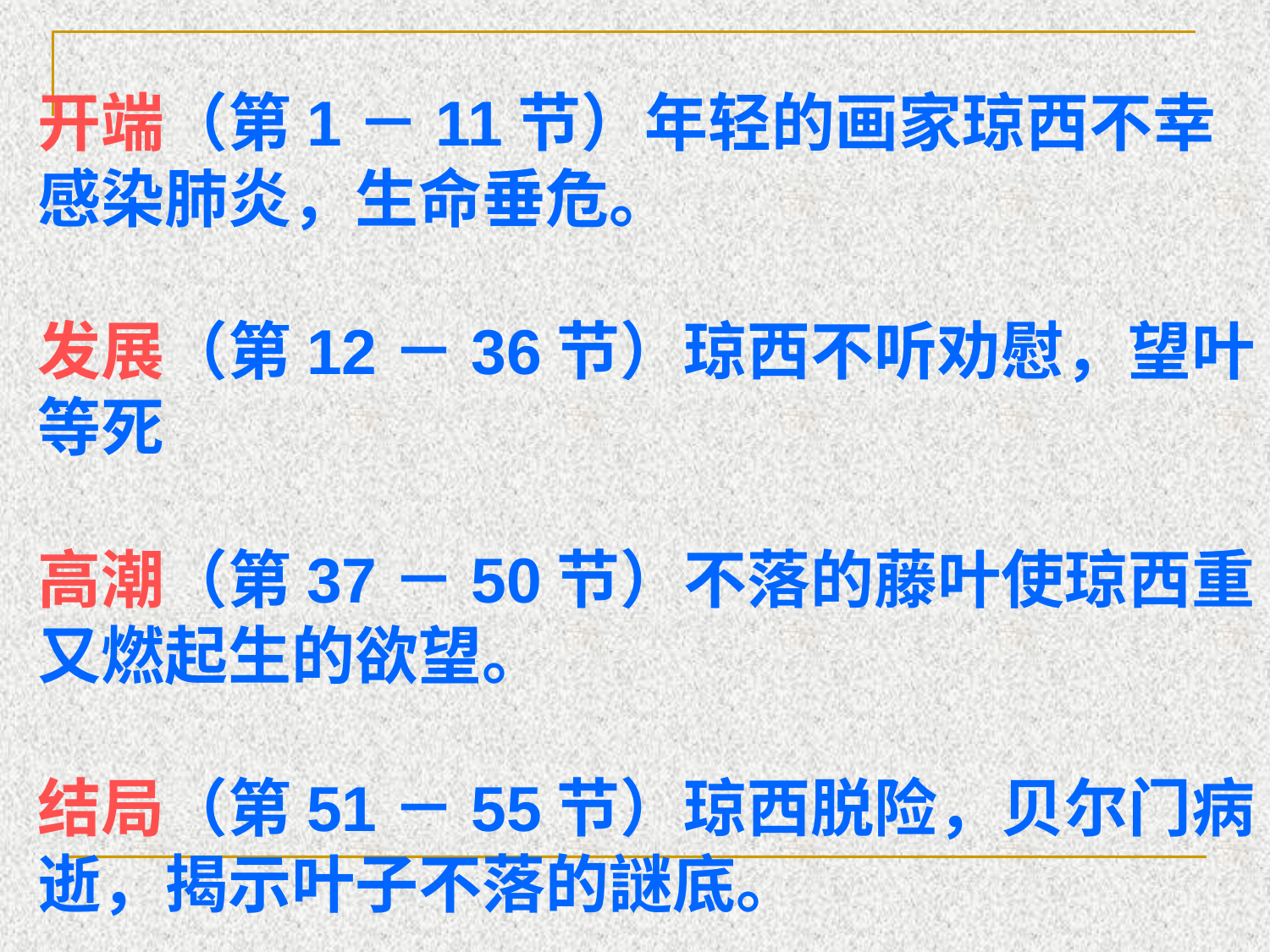

开端（第1－11节）年轻的画家琼西不幸感染肺炎，生命垂危。

发展（第12－36节）琼西不听劝慰，望叶等死

高潮（第37－50节）不落的藤叶使琼西重又燃起生的欲望。

结局（第51－55节）琼西脱险，贝尔门病逝，揭示叶子不落的謎底。